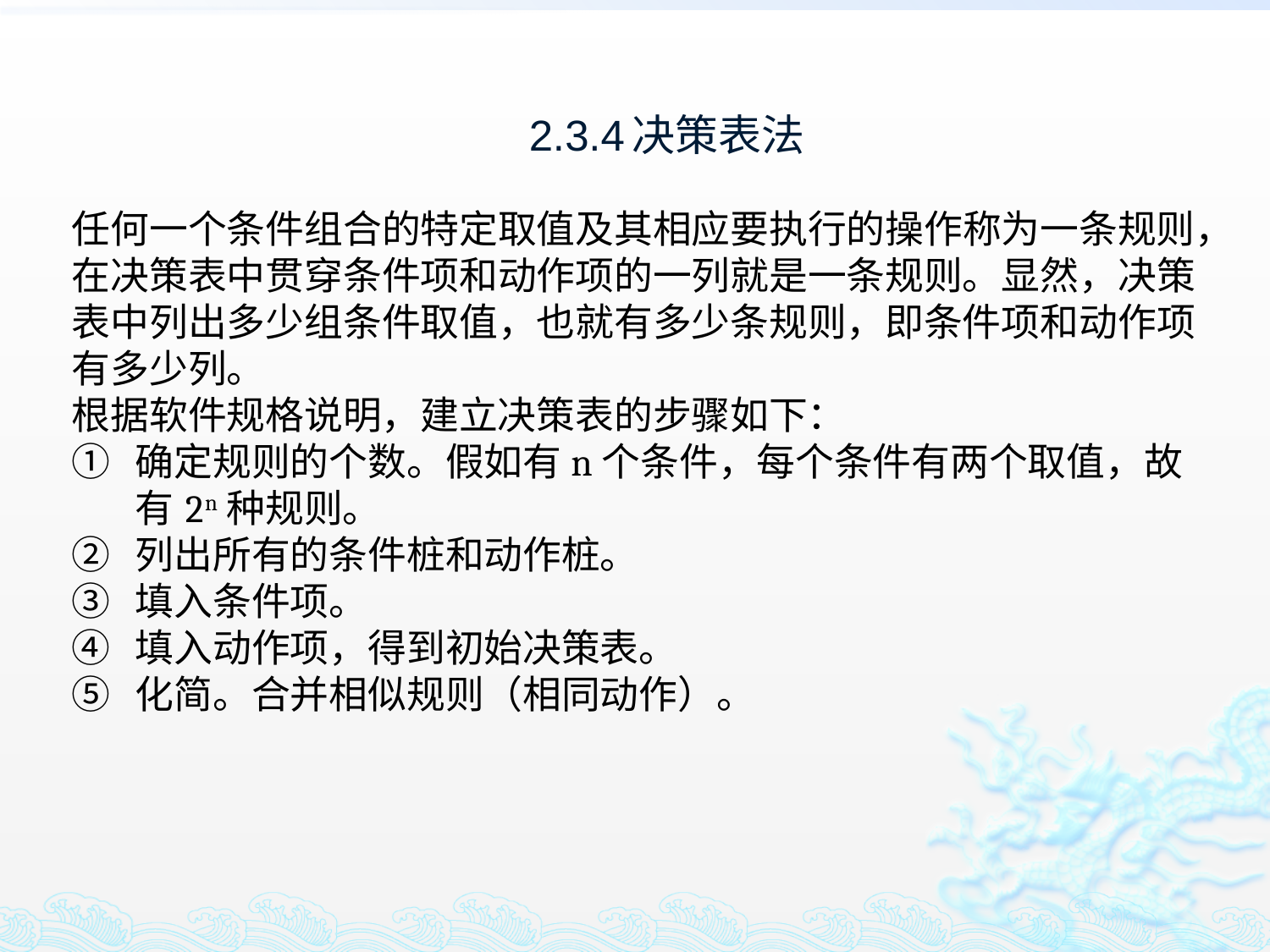

2.3.4决策表法
任何一个条件组合的特定取值及其相应要执行的操作称为一条规则，在决策表中贯穿条件项和动作项的一列就是一条规则。显然，决策表中列出多少组条件取值，也就有多少条规则，即条件项和动作项有多少列。
根据软件规格说明，建立决策表的步骤如下：
确定规则的个数。假如有n个条件，每个条件有两个取值，故有2n种规则。
列出所有的条件桩和动作桩。
填入条件项。
填入动作项，得到初始决策表。
化简。合并相似规则（相同动作）。